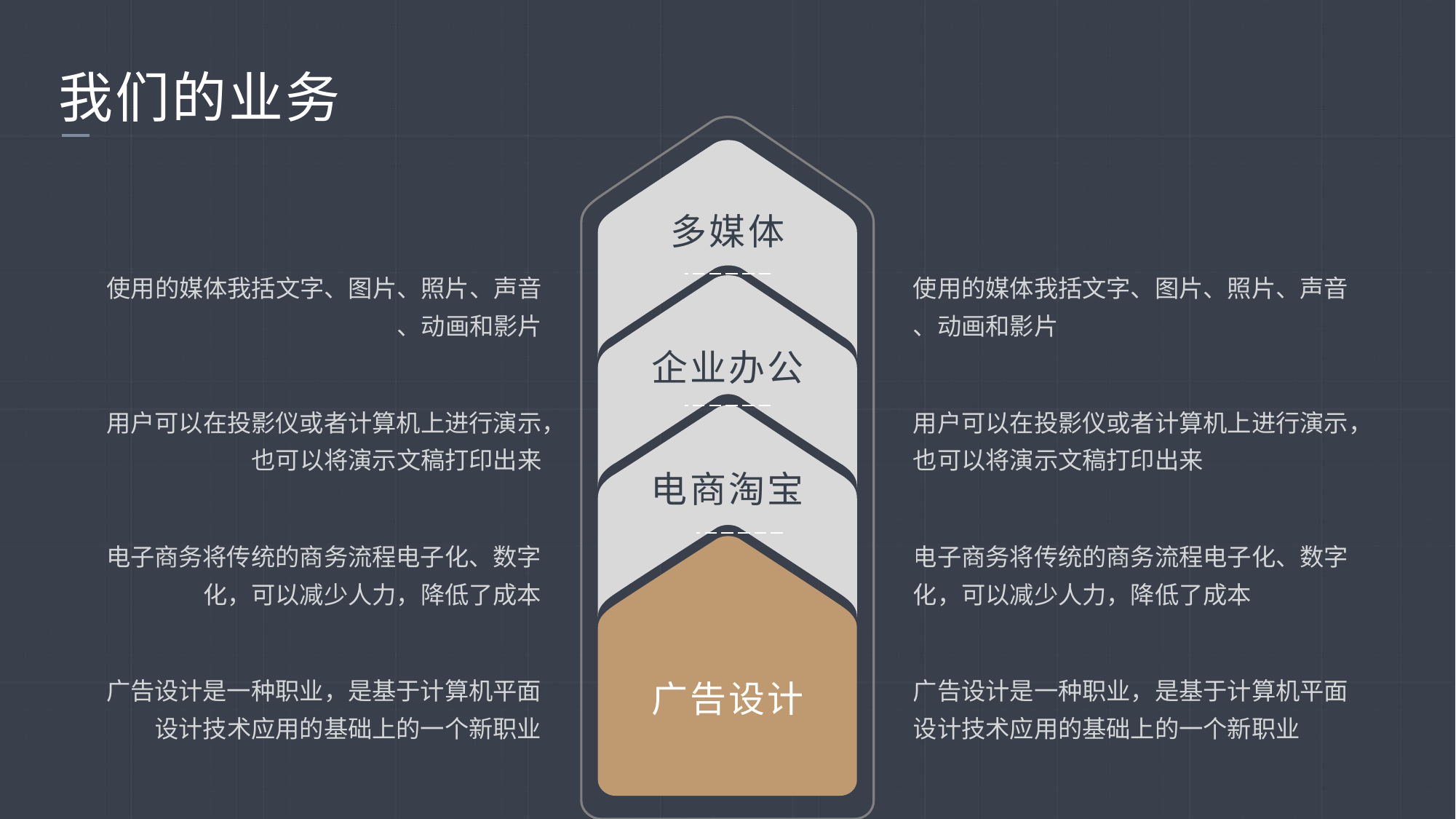

我们的业务

多媒体
使用的媒体我括文字、图片、照片、声音 、动画和影片
使用的媒体我括文字、图片、照片、声音 、动画和影片
企业办公
用户可以在投影仪或者计算机上进行演示，也可以将演示文稿打印出来
用户可以在投影仪或者计算机上进行演示，也可以将演示文稿打印出来
电商淘宝
电子商务将传统的商务流程电子化、数字化，可以减少人力，降低了成本
电子商务将传统的商务流程电子化、数字化，可以减少人力，降低了成本
广告设计是一种职业，是基于计算机平面设计技术应用的基础上的一个新职业
广告设计
广告设计是一种职业，是基于计算机平面设计技术应用的基础上的一个新职业